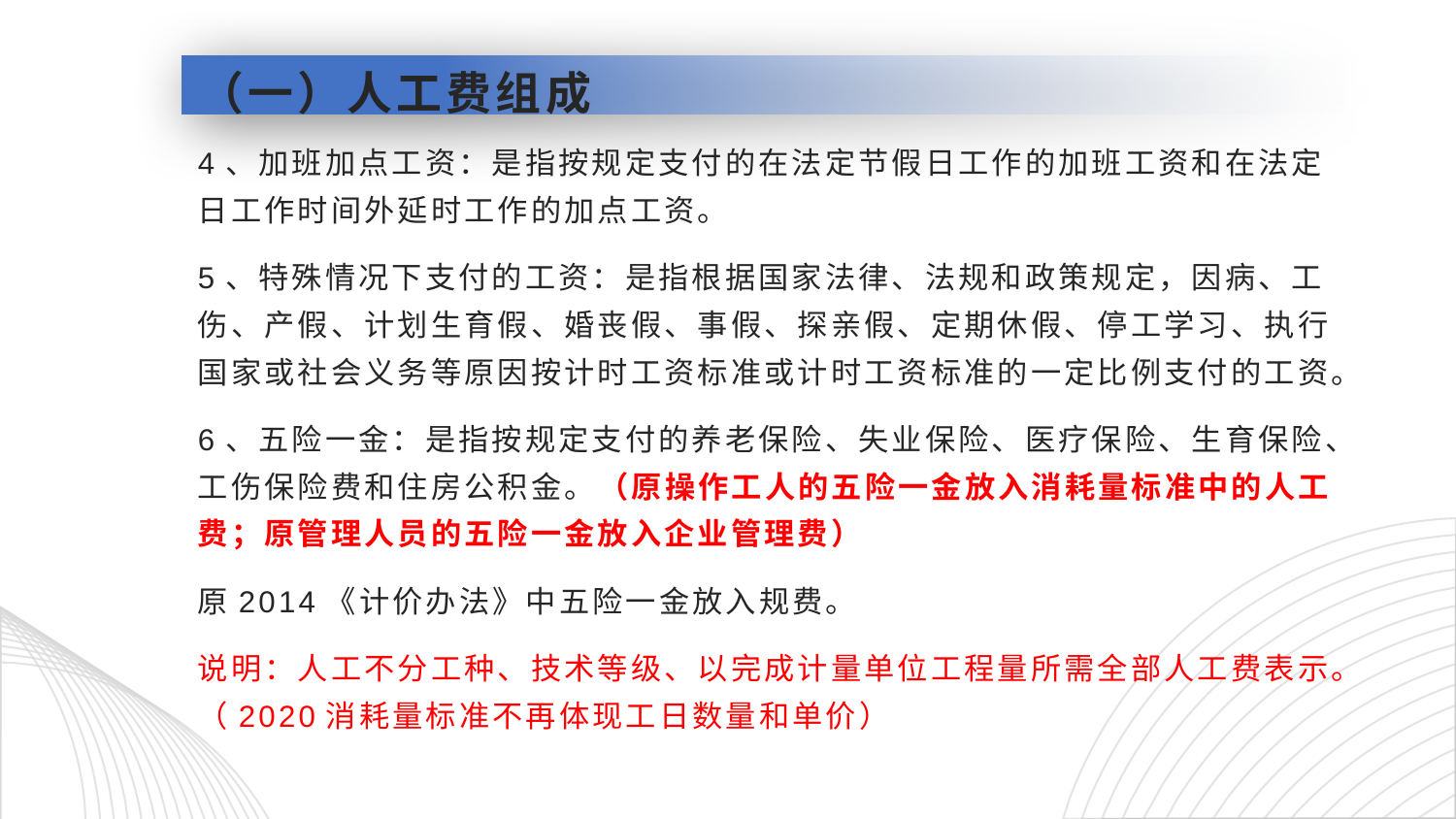

# （一）人工费组成
4、加班加点工资：是指按规定支付的在法定节假日工作的加班工资和在法定日工作时间外延时工作的加点工资。
5、特殊情况下支付的工资：是指根据国家法律、法规和政策规定，因病、工伤、产假、计划生育假、婚丧假、事假、探亲假、定期休假、停工学习、执行国家或社会义务等原因按计时工资标准或计时工资标准的一定比例支付的工资。
6、五险一金：是指按规定支付的养老保险、失业保险、医疗保险、生育保险、工伤保险费和住房公积金。（原操作工人的五险一金放入消耗量标准中的人工费；原管理人员的五险一金放入企业管理费）
原2014《计价办法》中五险一金放入规费。
说明：人工不分工种、技术等级、以完成计量单位工程量所需全部人工费表示。（2020消耗量标准不再体现工日数量和单价）